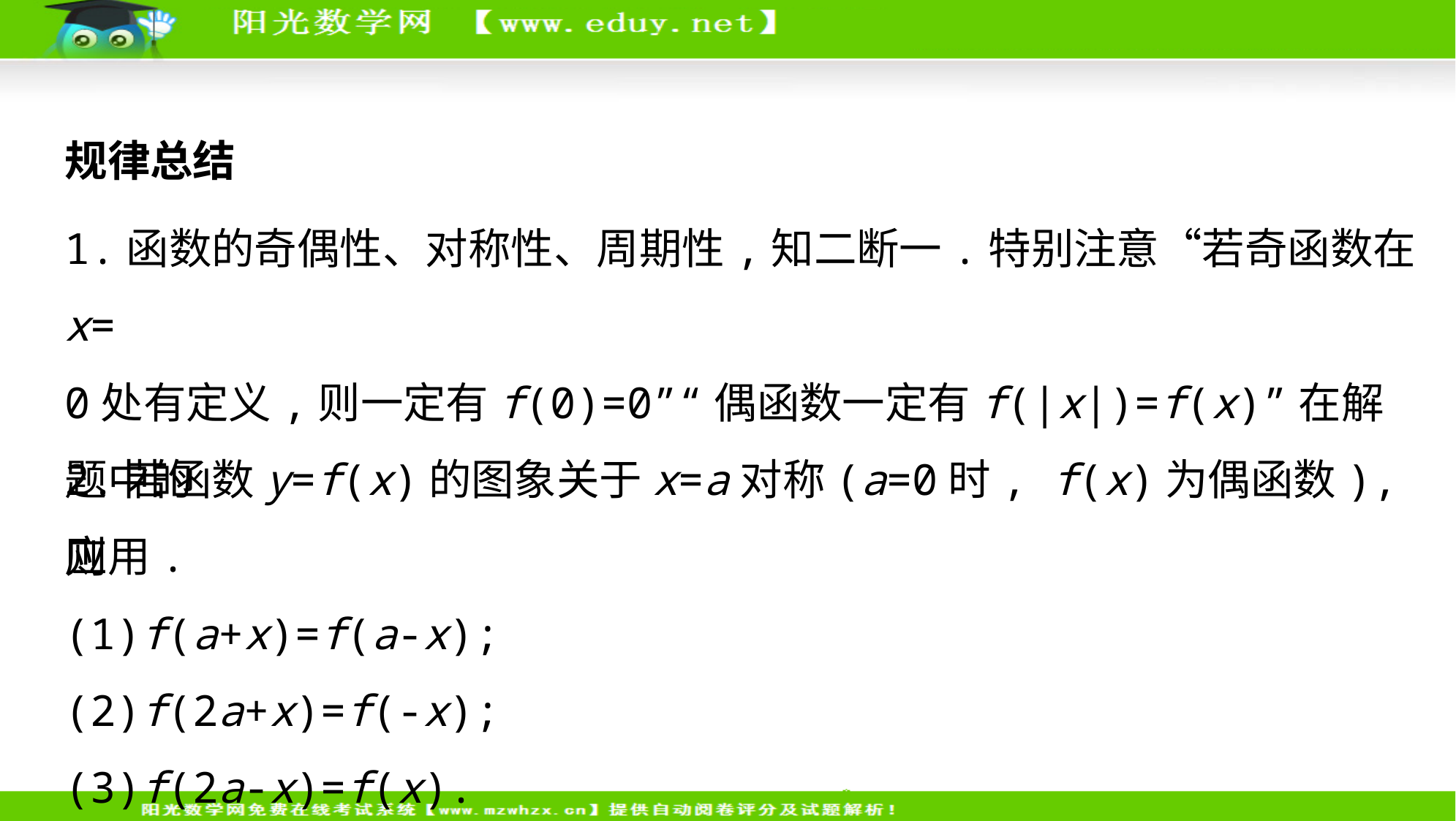

规律总结
1.函数的奇偶性、对称性、周期性,知二断一.特别注意“若奇函数在x=
0处有定义,则一定有f(0)=0”“偶函数一定有f(|x|)=f(x)”在解题中的
应用.
2.若函数y=f(x)的图象关于x=a对称(a=0时, f(x)为偶函数),则
(1)f(a+x)=f(a-x);
(2)f(2a+x)=f(-x);
(3)f(2a-x)=f(x).